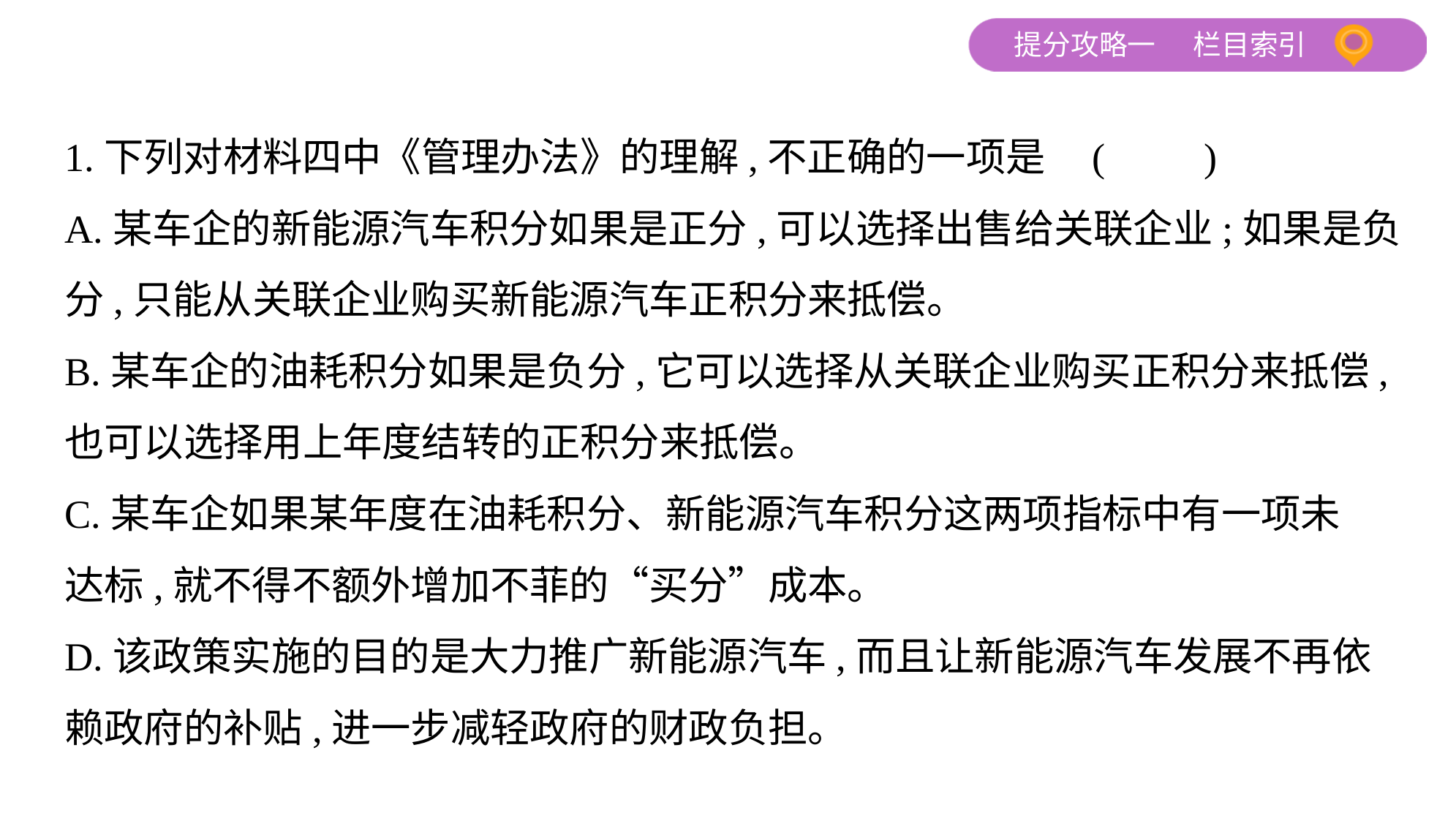

1.下列对材料四中《管理办法》的理解,不正确的一项是 (　　)
A.某车企的新能源汽车积分如果是正分,可以选择出售给关联企业;如果是负
分,只能从关联企业购买新能源汽车正积分来抵偿。
B.某车企的油耗积分如果是负分,它可以选择从关联企业购买正积分来抵偿,
也可以选择用上年度结转的正积分来抵偿。
C.某车企如果某年度在油耗积分、新能源汽车积分这两项指标中有一项未
达标,就不得不额外增加不菲的“买分”成本。
D.该政策实施的目的是大力推广新能源汽车,而且让新能源汽车发展不再依
赖政府的补贴,进一步减轻政府的财政负担。